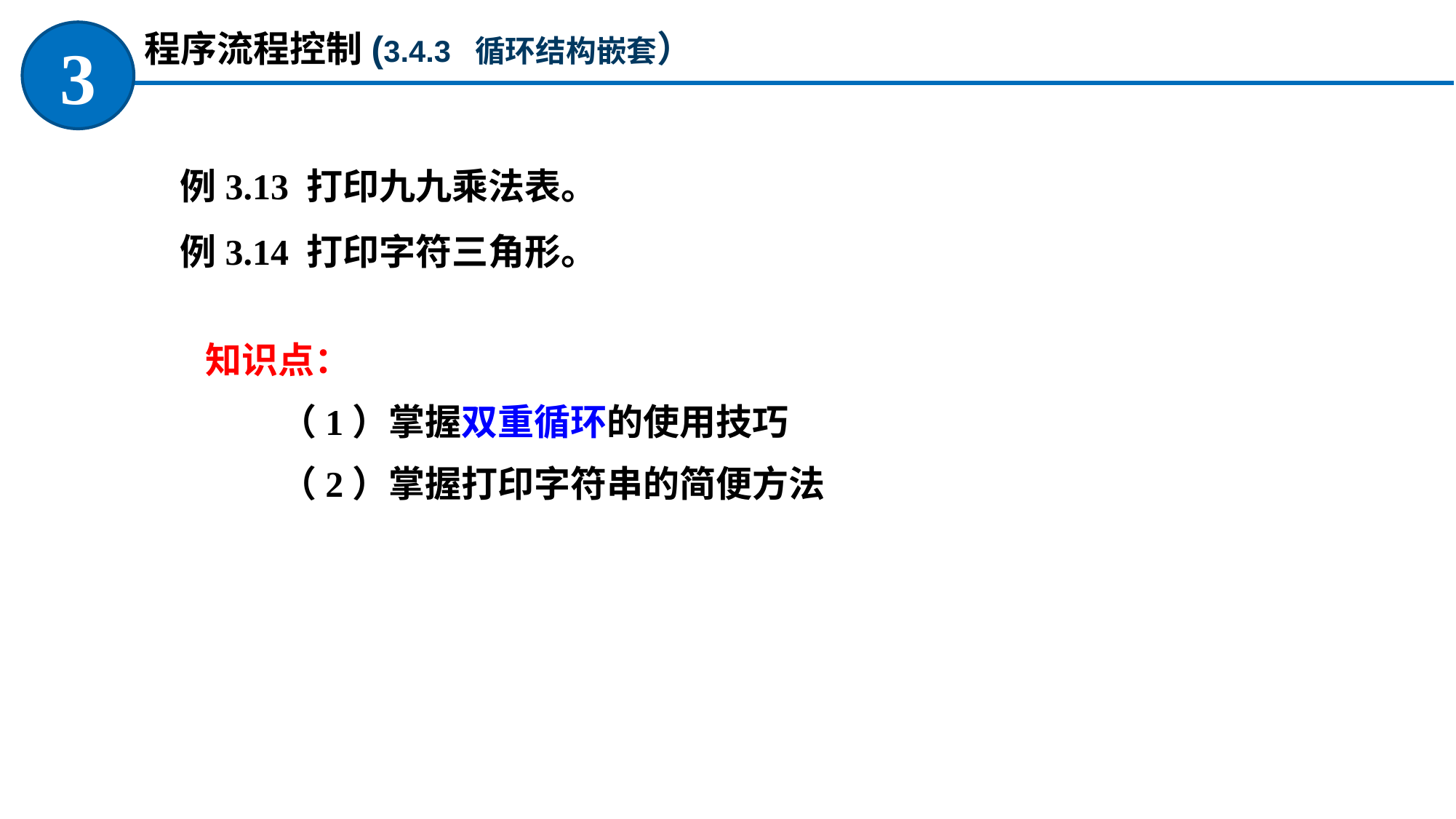

程序流程控制(3.4.3  循环结构嵌套）
3
例3.13 打印九九乘法表。
例3.14 打印字符三角形。
知识点：
（1）掌握双重循环的使用技巧
（2）掌握打印字符串的简便方法